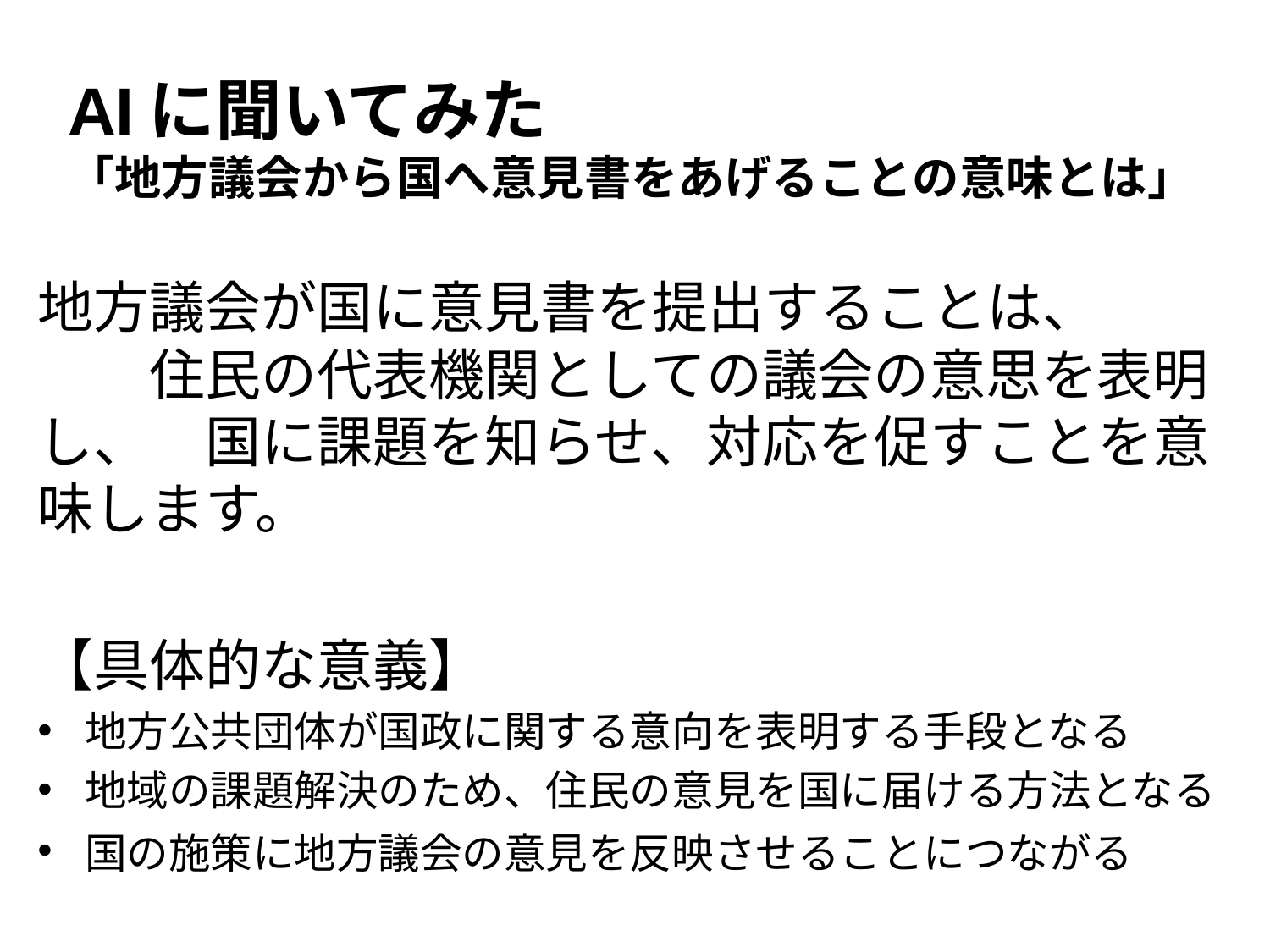

# AIに聞いてみた 「地方議会から国へ意見書をあげることの意味とは」
地方議会が国に意見書を提出することは、　　　　住民の代表機関としての議会の意思を表明し、　国に課題を知らせ、対応を促すことを意味します。﻿

【具体的な意義】
地方公共団体が国政に関する意向を表明する手段となる﻿
地域の課題解決のため、住民の意見を国に届ける方法となる﻿
国の施策に地方議会の意見を反映させることにつながる﻿